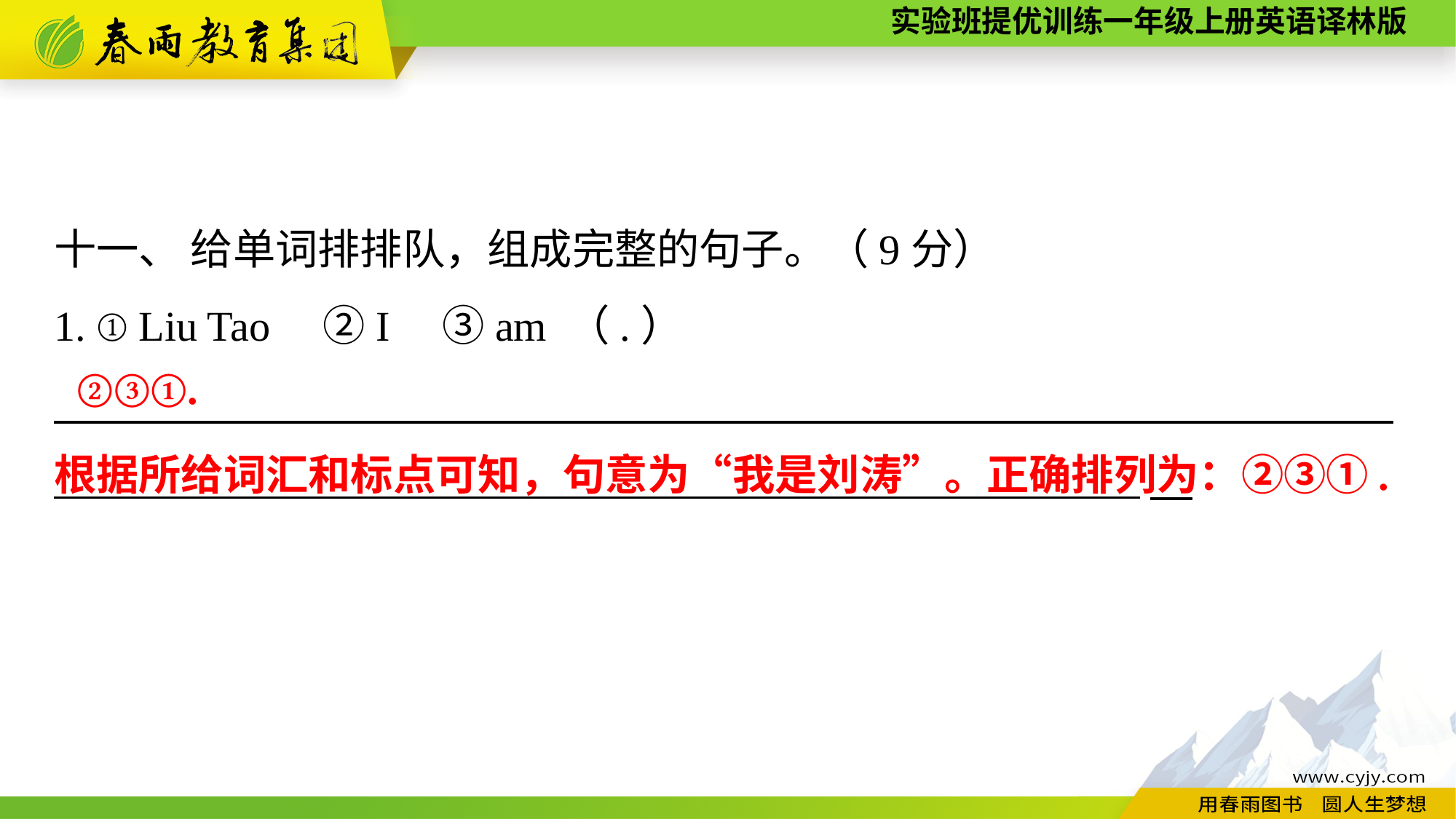

十一、 给单词排排队，组成完整的句子。（9分）
1. ①Liu Tao　②I　③am （.）
　　　　　___________________________________________________
②③①.
根据所给词汇和标点可知，句意为“我是刘涛”。正确排列为：②③①.